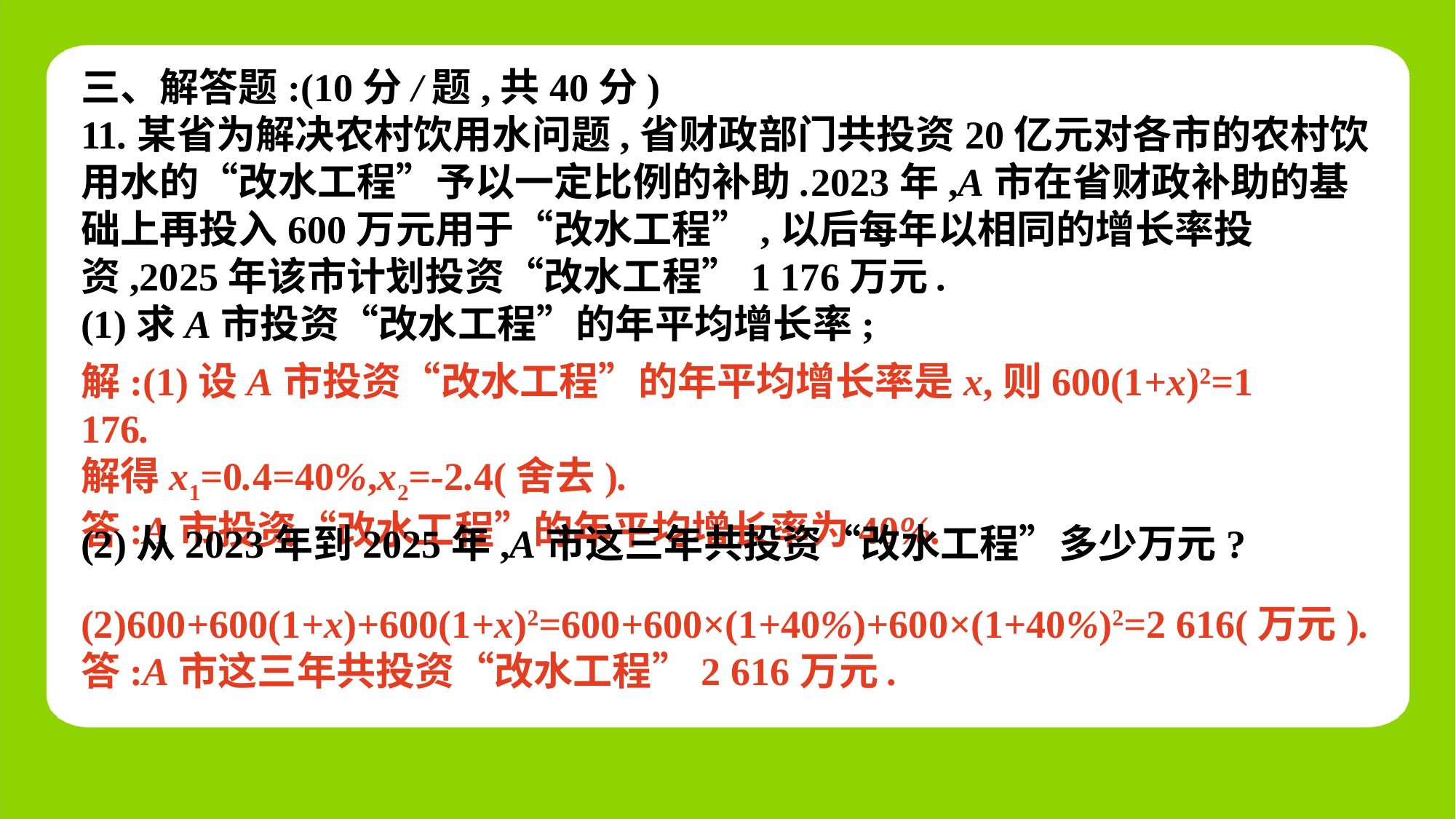

三、解答题:(10分/题,共40分)
11.某省为解决农村饮用水问题,省财政部门共投资20亿元对各市的农村饮用水的“改水工程”予以一定比例的补助.2023年,A市在省财政补助的基础上再投入600万元用于“改水工程”,以后每年以相同的增长率投资,2025年该市计划投资“改水工程”1 176万元.
(1)求A市投资“改水工程”的年平均增长率;
解:(1)设A市投资“改水工程”的年平均增长率是x,则600(1+x)2=1 176.
解得x1=0.4=40%,x2=-2.4(舍去).
答:A市投资“改水工程”的年平均增长率为40%.
(2)从2023年到2025年,A市这三年共投资“改水工程”多少万元?
(2)600+600(1+x)+600(1+x)2=600+600×(1+40%)+600×(1+40%)2=2 616(万元).
答:A市这三年共投资“改水工程”2 616万元.